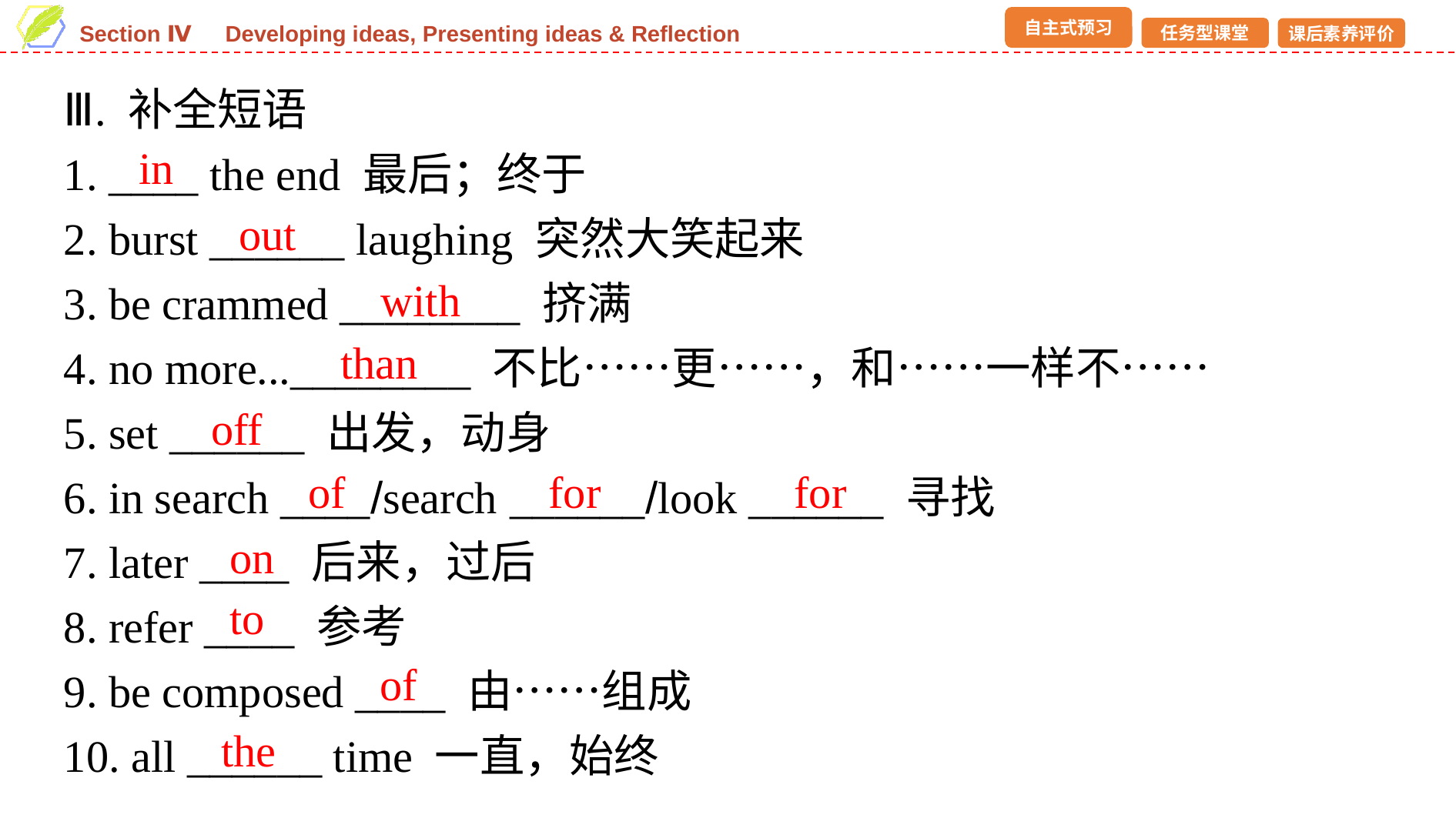

Ⅲ. 补全短语
1. ____ the end 最后；终于
2. burst ______ laughing 突然大笑起来
3. be crammed ________ 挤满
4. no more...________ 不比……更……，和……一样不……
5. set ______ 出发，动身
6. in search ____/search ______/look ______ 寻找
7. later ____ 后来，过后
8. refer ____ 参考
9. be composed ____ 由……组成
10. all ______ time 一直，始终
in
out
with
than
off
of
for
for
on
to
of
the